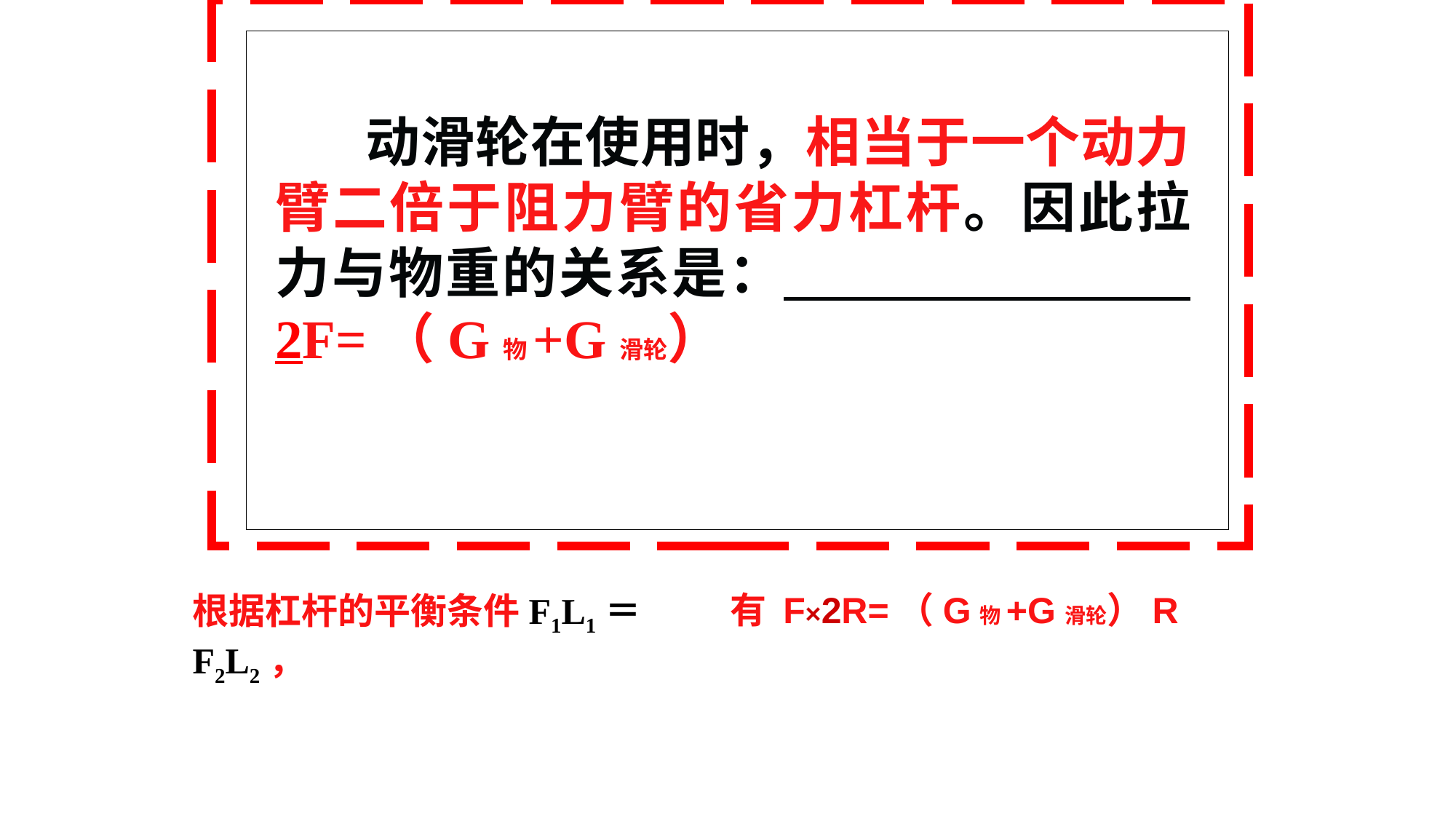

F

O

G
L1 = 2R

L2 = R

      动滑轮在使用时，相当于一个动力臂二倍于阻力臂的省力杠杆。因此拉力与物重的关系是：                             2F=（G物+G滑轮）
有 F×2R=（G物+G滑轮）R
根据杠杆的平衡条件F1L1＝F2L2，